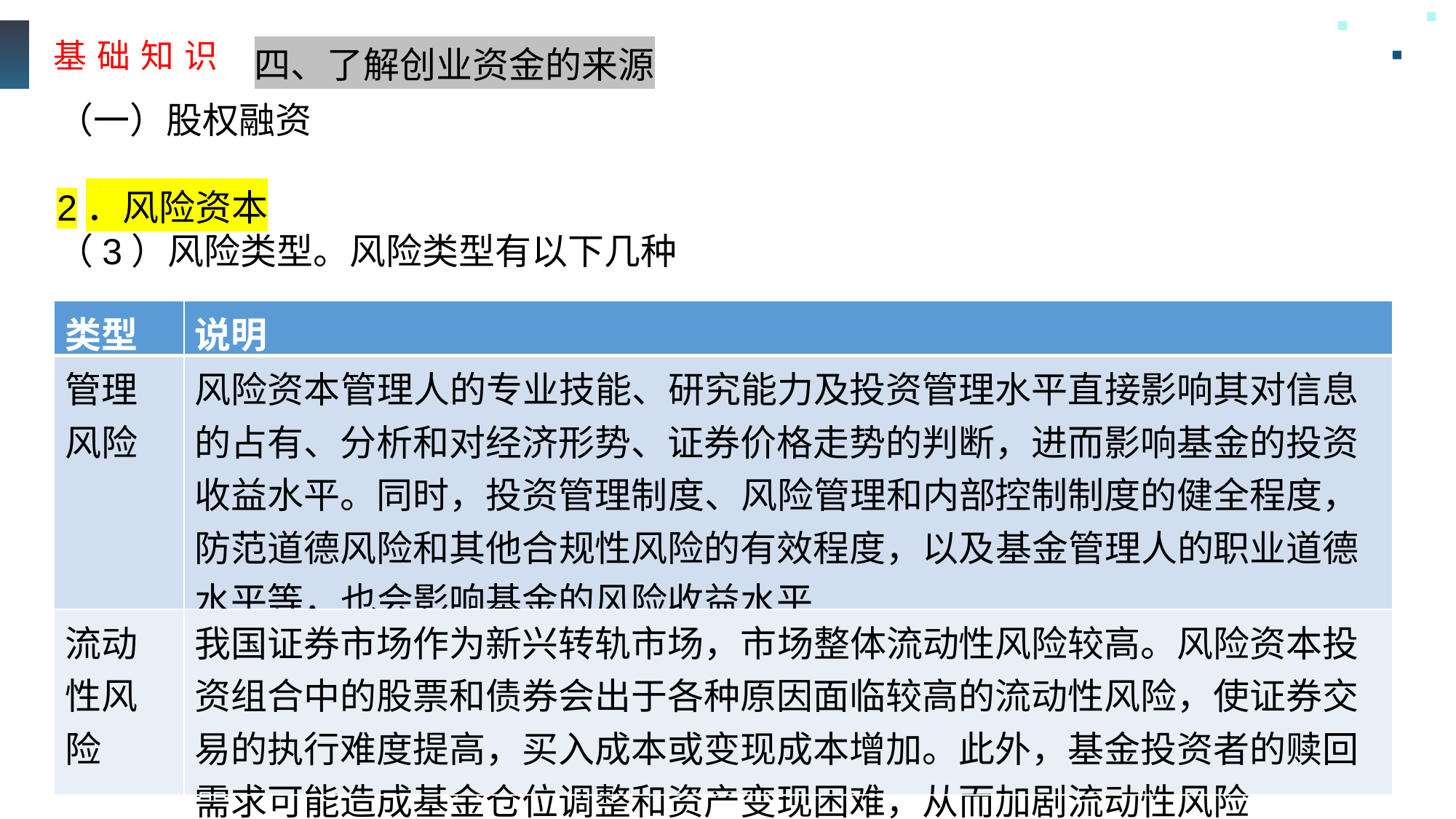

基 础 知 识
四、了解创业资金的来源
（一）股权融资

2．风险资本
（3）风险类型。风险类型有以下几种
| 类型 | 说明 |
| --- | --- |
| 管理风险 | 风险资本管理人的专业技能、研究能力及投资管理水平直接影响其对信息的占有、分析和对经济形势、证券价格走势的判断，进而影响基金的投资收益水平。同时，投资管理制度、风险管理和内部控制制度的健全程度，防范道德风险和其他合规性风险的有效程度，以及基金管理人的职业道德水平等，也会影响基金的风险收益水平 |
| 流动性风险 | 我国证券市场作为新兴转轨市场，市场整体流动性风险较高。风险资本投资组合中的股票和债券会出于各种原因面临较高的流动性风险，使证券交易的执行难度提高，买入成本或变现成本增加。此外，基金投资者的赎回需求可能造成基金仓位调整和资产变现困难，从而加剧流动性风险 |